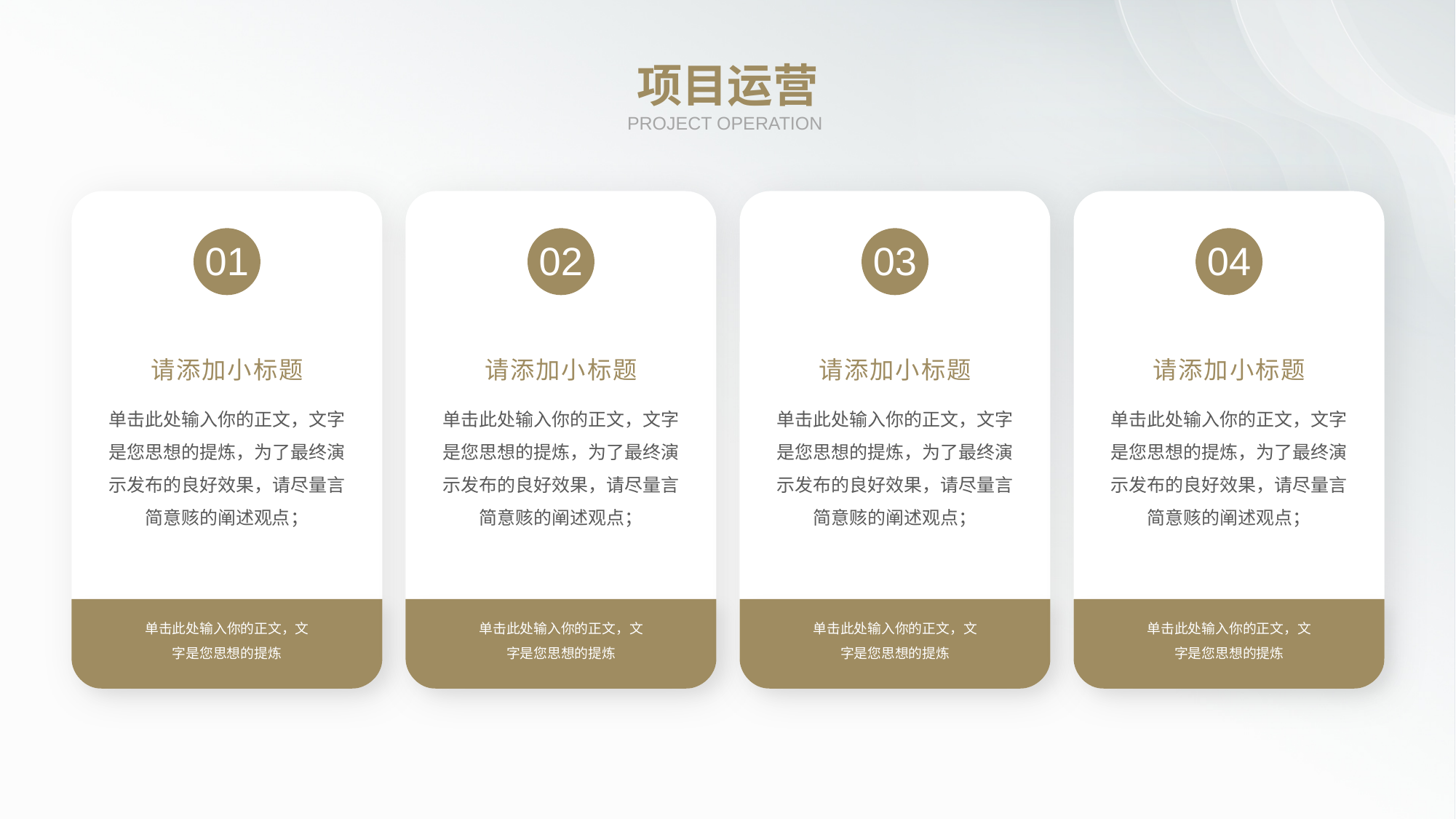

项目运营
PROJECT OPERATION

01
请添加小标题
单击此处输入你的正文，文字是您思想的提炼，为了最终演示发布的良好效果，请尽量言简意赅的阐述观点；

单击此处输入你的正文，文字是您思想的提炼

02
请添加小标题
单击此处输入你的正文，文字是您思想的提炼，为了最终演示发布的良好效果，请尽量言简意赅的阐述观点；

单击此处输入你的正文，文字是您思想的提炼

03
请添加小标题
单击此处输入你的正文，文字是您思想的提炼，为了最终演示发布的良好效果，请尽量言简意赅的阐述观点；

单击此处输入你的正文，文字是您思想的提炼

04
请添加小标题
单击此处输入你的正文，文字是您思想的提炼，为了最终演示发布的良好效果，请尽量言简意赅的阐述观点；

单击此处输入你的正文，文字是您思想的提炼